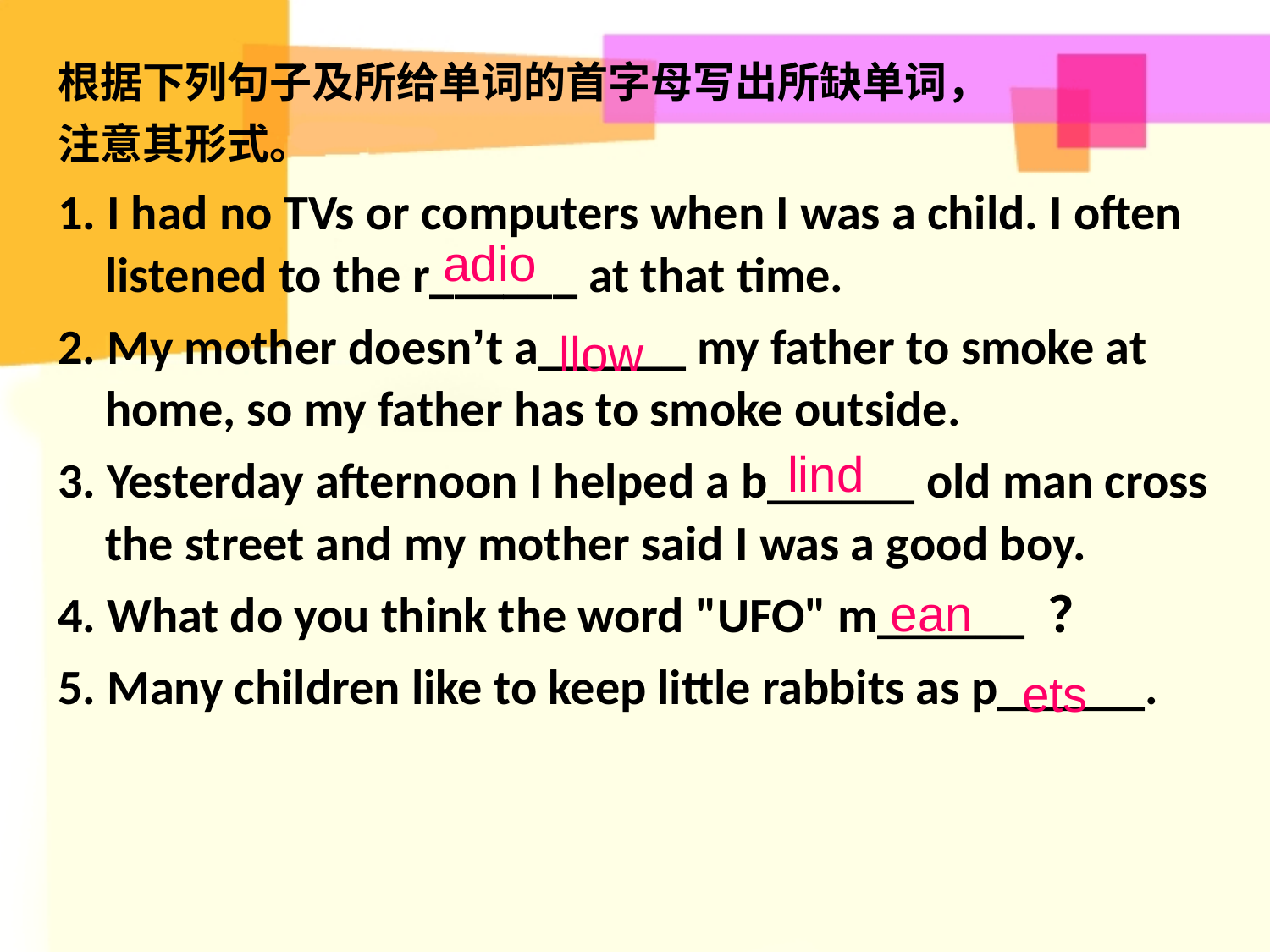

根据下列句子及所给单词的首字母写出所缺单词，
注意其形式。
1. I had no TVs or computers when I was a child. I often listened to the r______ at that time.
2. My mother doesn’t a______ my father to smoke at home, so my father has to smoke outside.
3. Yesterday afternoon I helped a b______ old man cross the street and my mother said I was a good boy.
4. What do you think the word "UFO" m______ ？
5. Many children like to keep little rabbits as p______.
adio
llow
lind
ean
ets